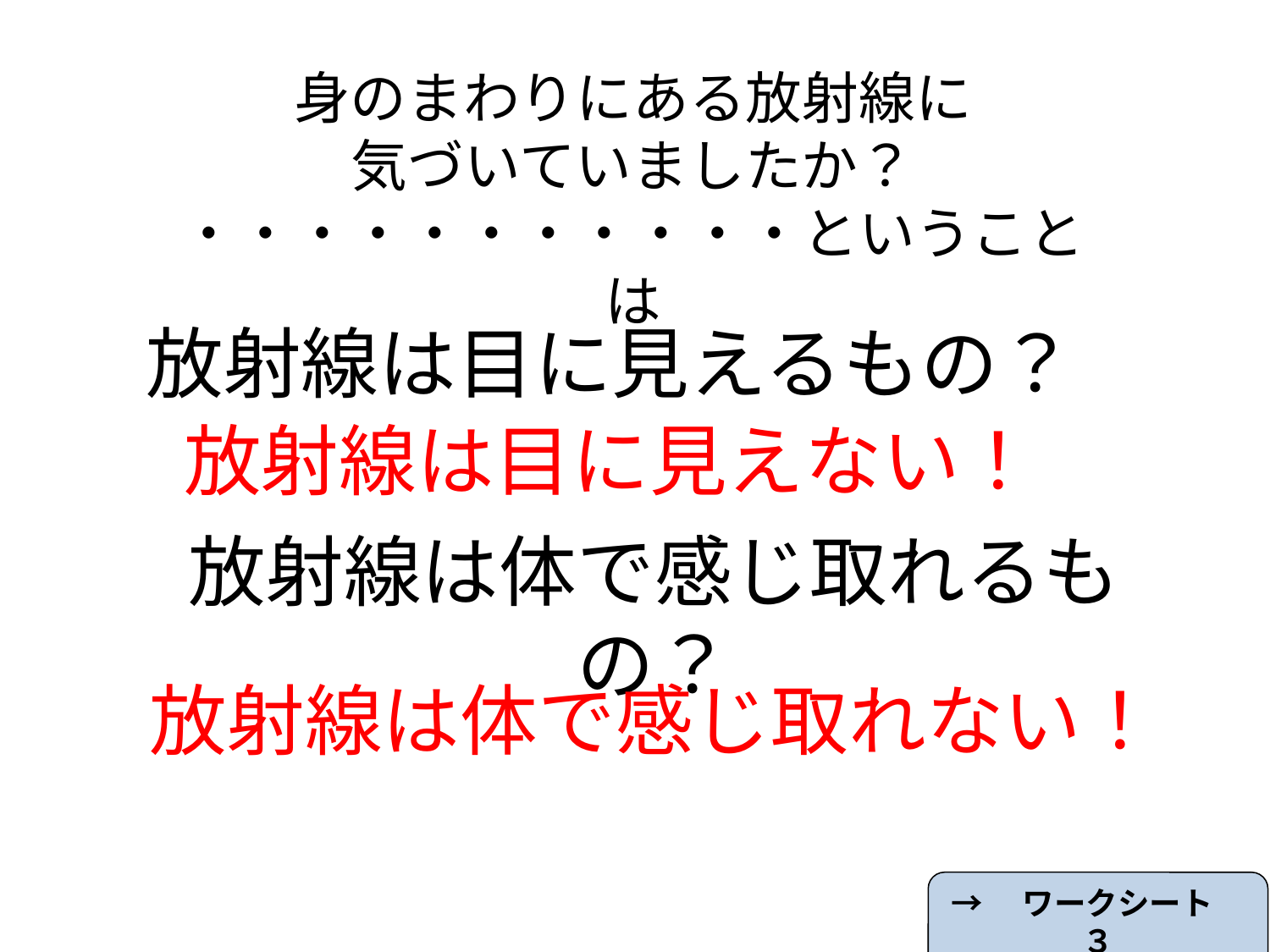

身のまわりにある放射線に
気づいていましたか？
・・・・・・・・・・・ということは
# 放射線は目に見えるもの？
放射線は目に見えない！
放射線は体で感じ取れるもの？
放射線は体で感じ取れない！
→　ワークシート　３